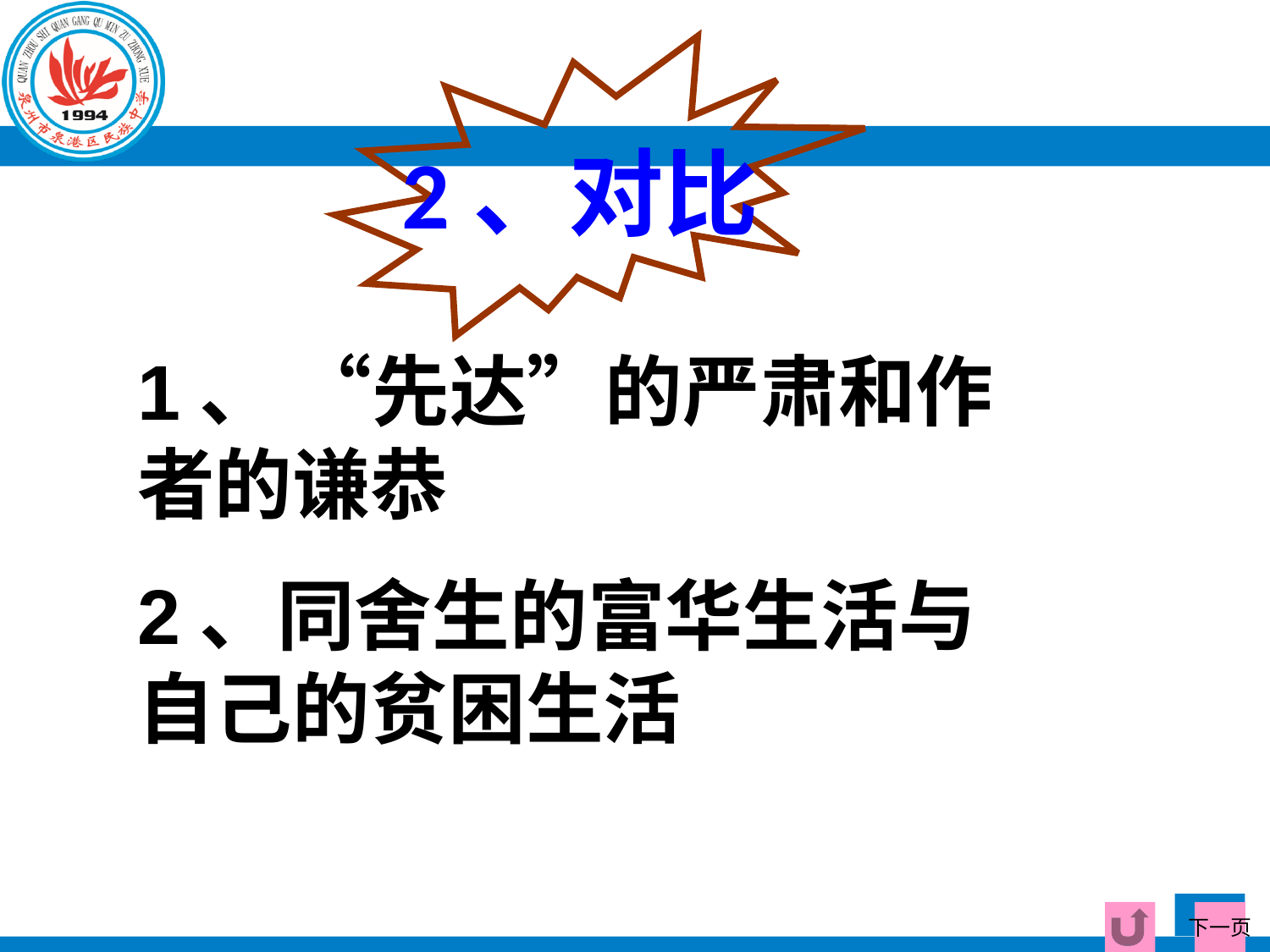

2、对比
1、 “先达”的严肃和作者的谦恭
2、同舍生的富华生活与自己的贫困生活

下一页